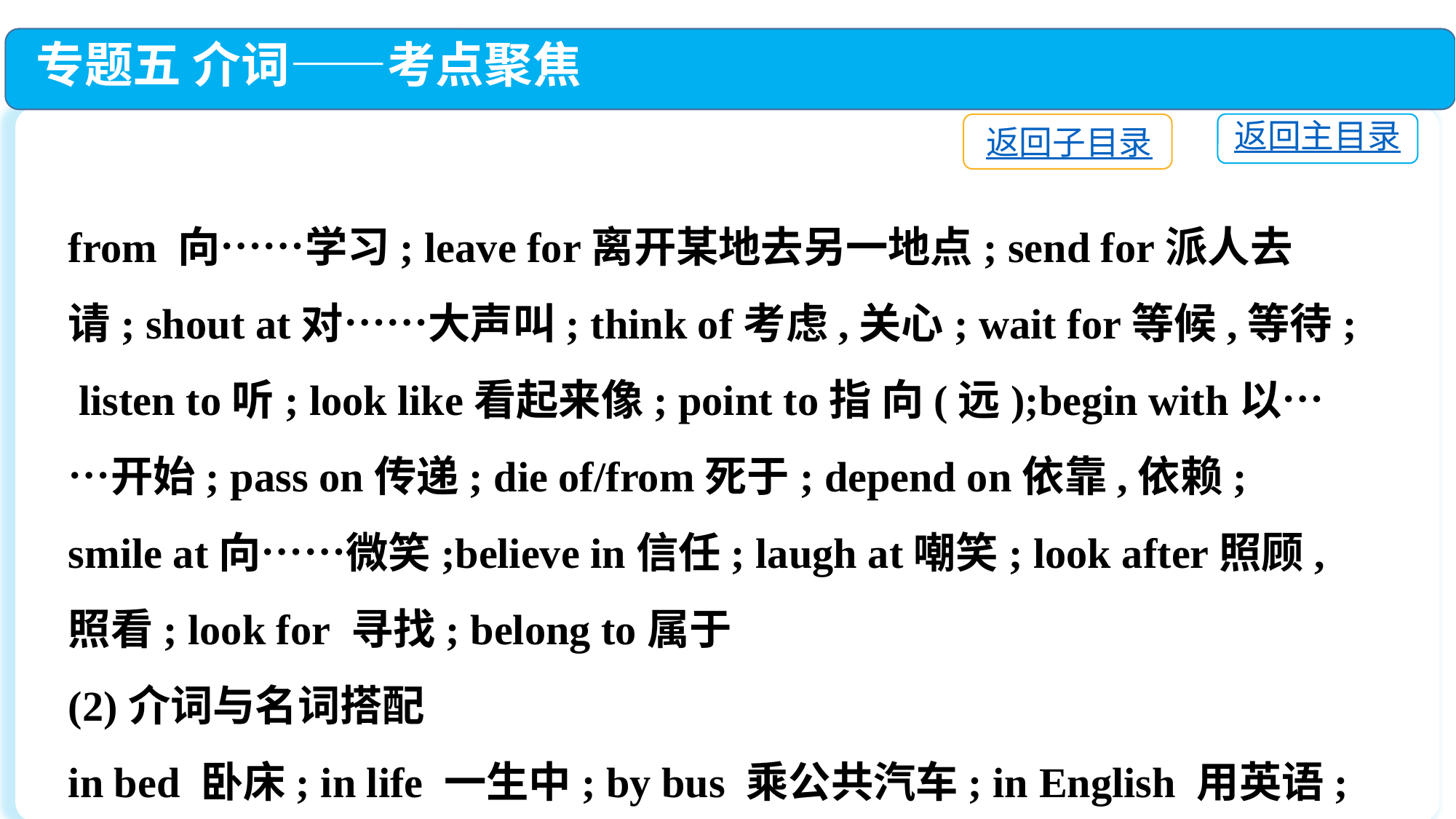

专题五 介词——考点聚焦

返回主目录

返回子目录
from 向……学习; leave for离开某地去另一地点; send for派人去请; shout at对……大声叫; think of考虑,关心; wait for等候,等待; listen to听; look like看起来像; point to指 向(远);begin with以……开始; pass on传递; die of/from死于; depend on依靠,依赖; smile at向……微笑;believe in信任; laugh at嘲笑; look after照顾,照看; look for 寻找; belong to属于
(2)介词与名词搭配
in bed 卧床; in life 一生中; by bus 乘公共汽车; in English 用英语; at